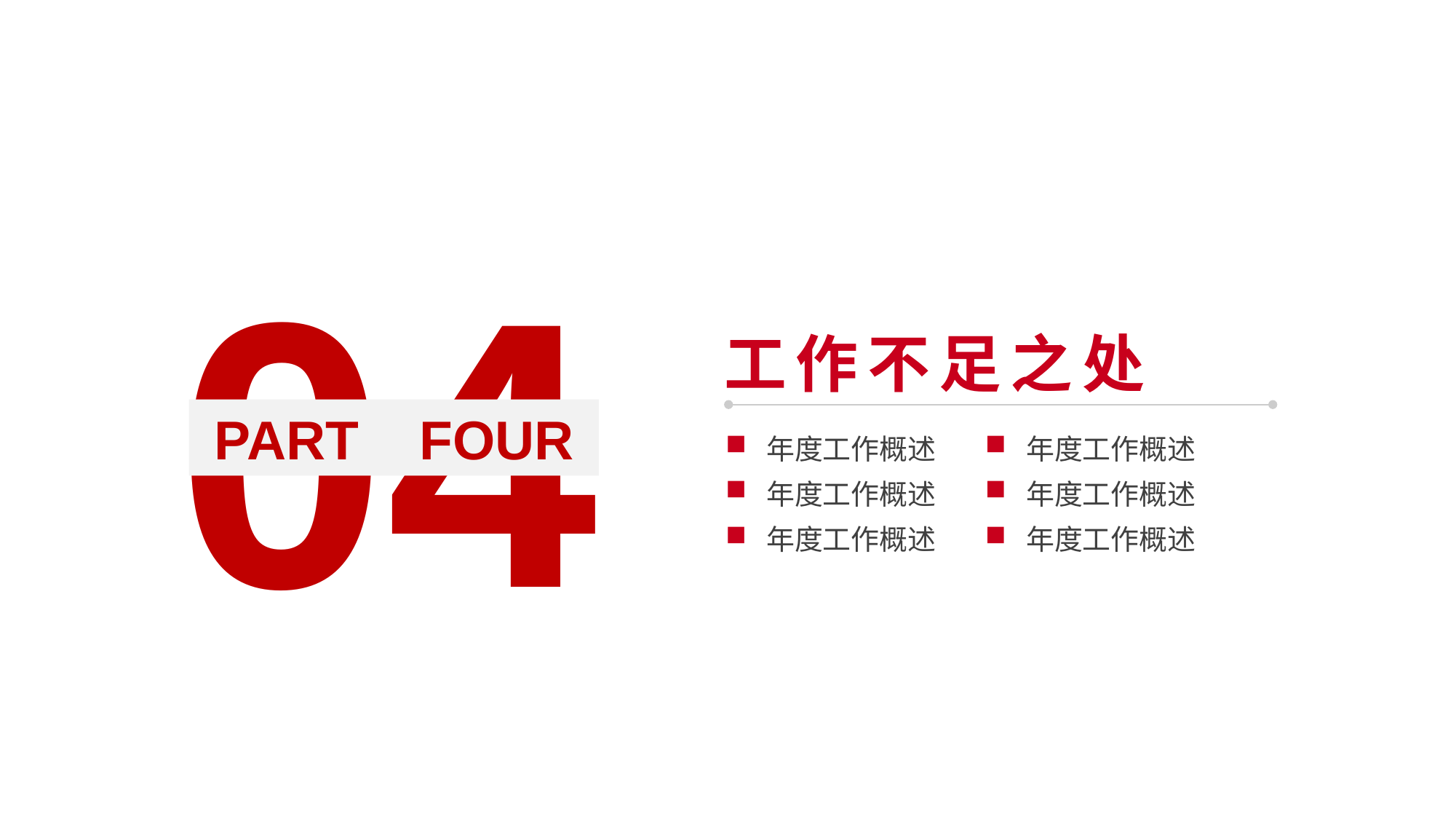

04
 PART    FOUR
工作不足之处
年度工作概述
年度工作概述
年度工作概述
年度工作概述
年度工作概述
年度工作概述